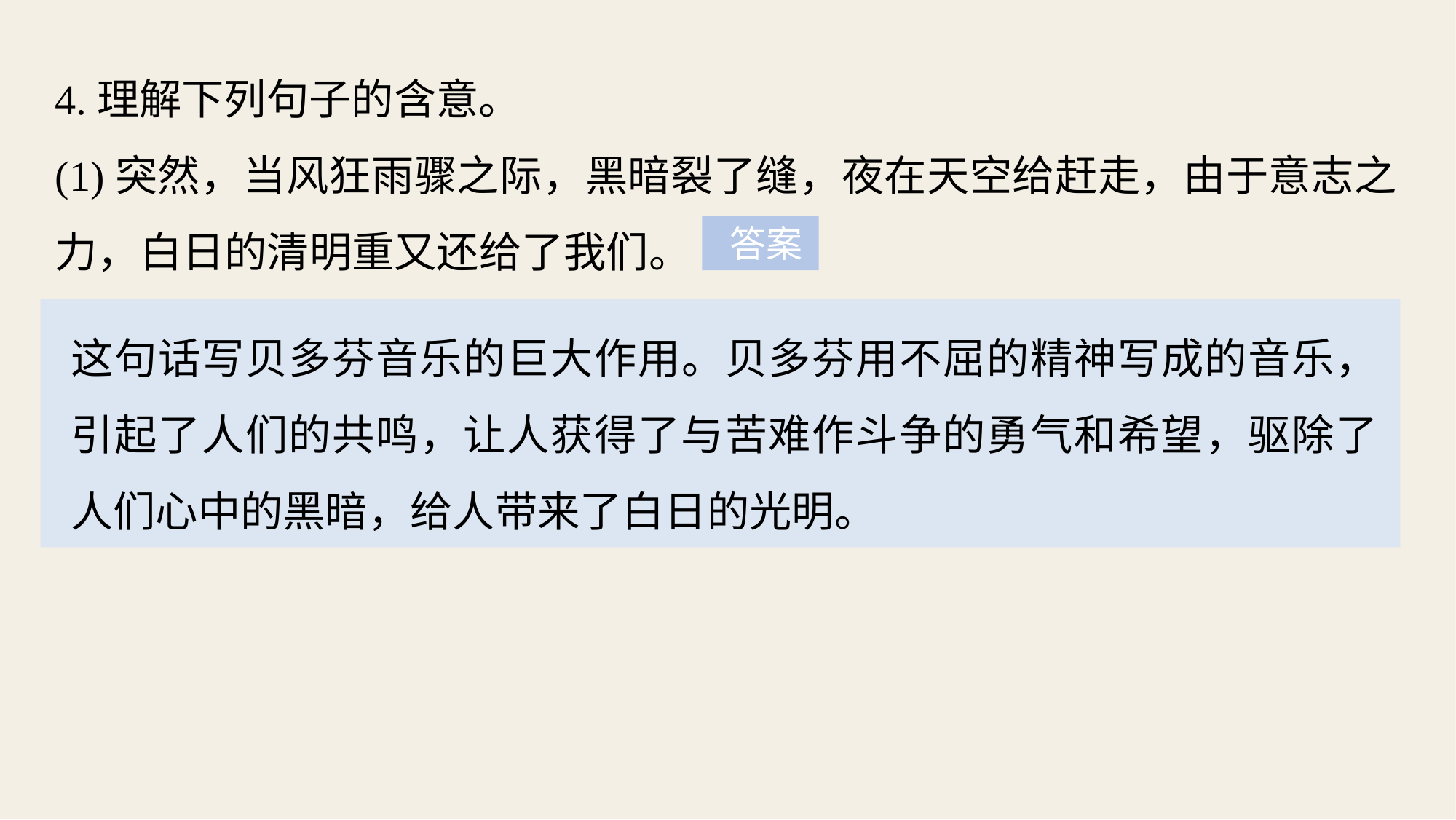

4.理解下列句子的含意。
(1)突然，当风狂雨骤之际，黑暗裂了缝，夜在天空给赶走，由于意志之力，白日的清明重又还给了我们。
 答案
这句话写贝多芬音乐的巨大作用。贝多芬用不屈的精神写成的音乐，引起了人们的共鸣，让人获得了与苦难作斗争的勇气和希望，驱除了人们心中的黑暗，给人带来了白日的光明。